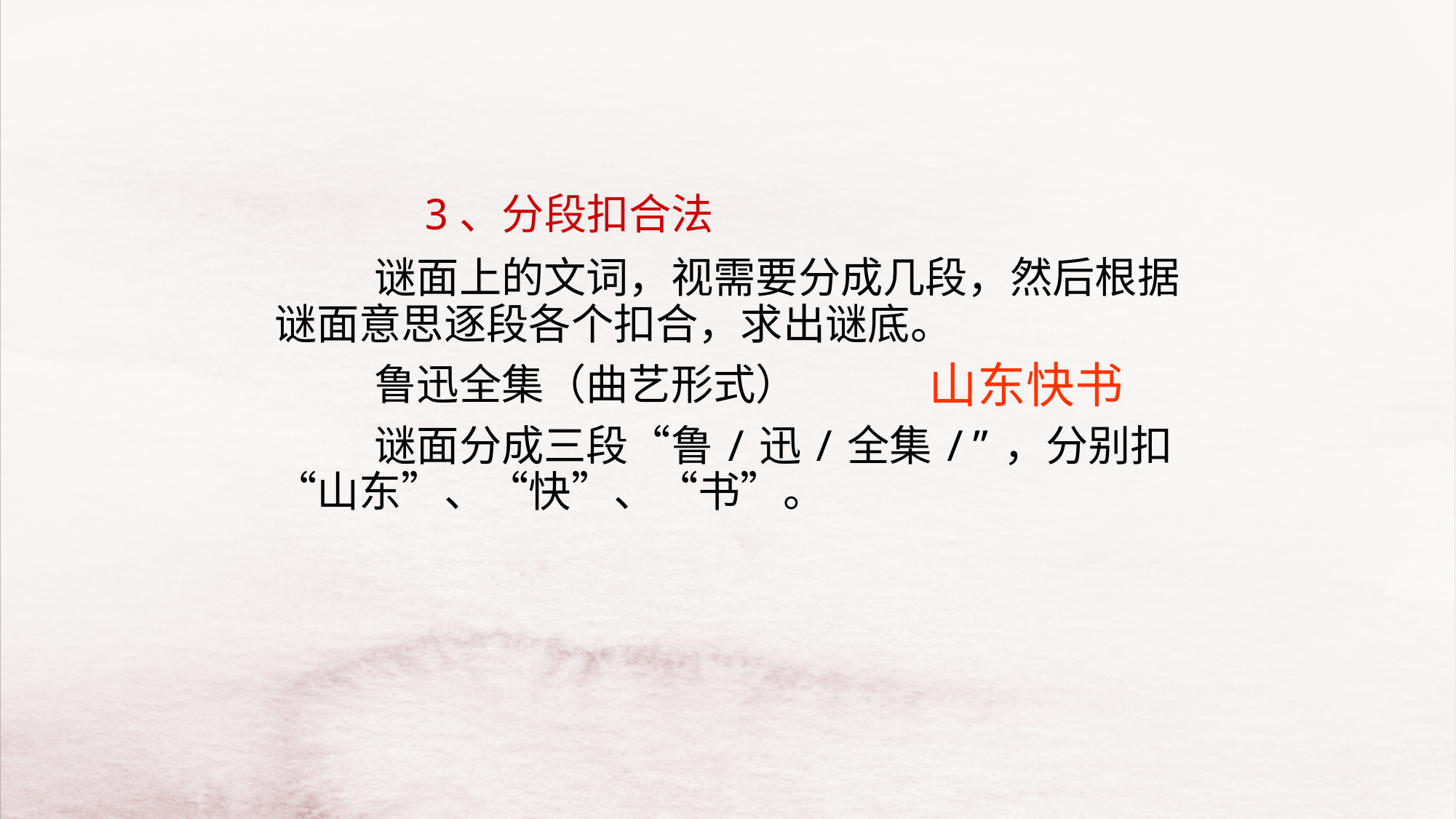

3、分段扣合法
　　　谜面上的文词，视需要分成几段，然后根据谜面意思逐段各个扣合，求出谜底。
　　　鲁迅全集（曲艺形式）
　　　谜面分成三段“鲁/迅/全集/”，分别扣“山东”、“快”、“书”。

山东快书